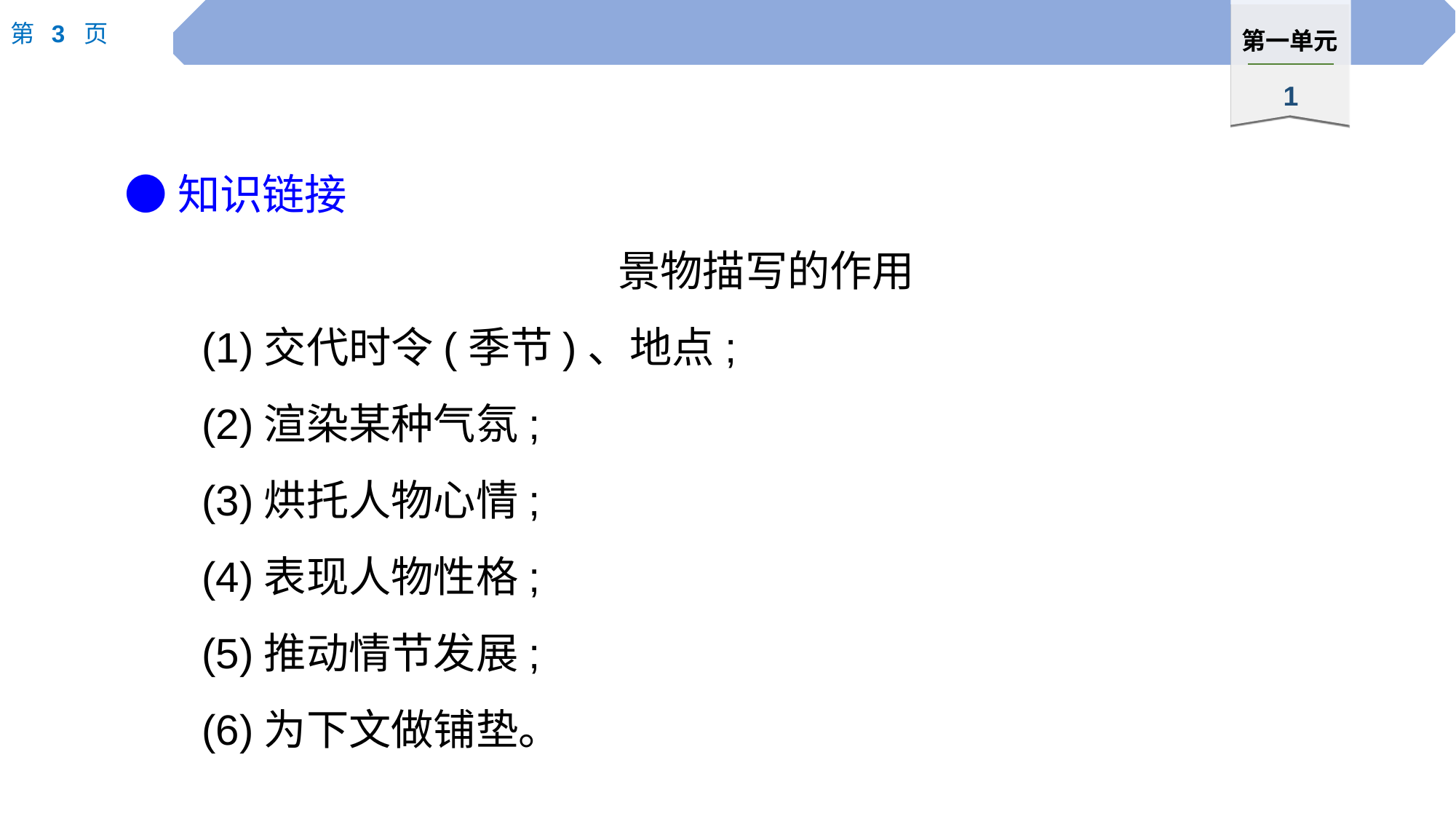

●知识链接
景物描写的作用
(1)交代时令(季节)、地点;
(2)渲染某种气氛;
(3)烘托人物心情;
(4)表现人物性格;
(5)推动情节发展;
(6)为下文做铺垫。